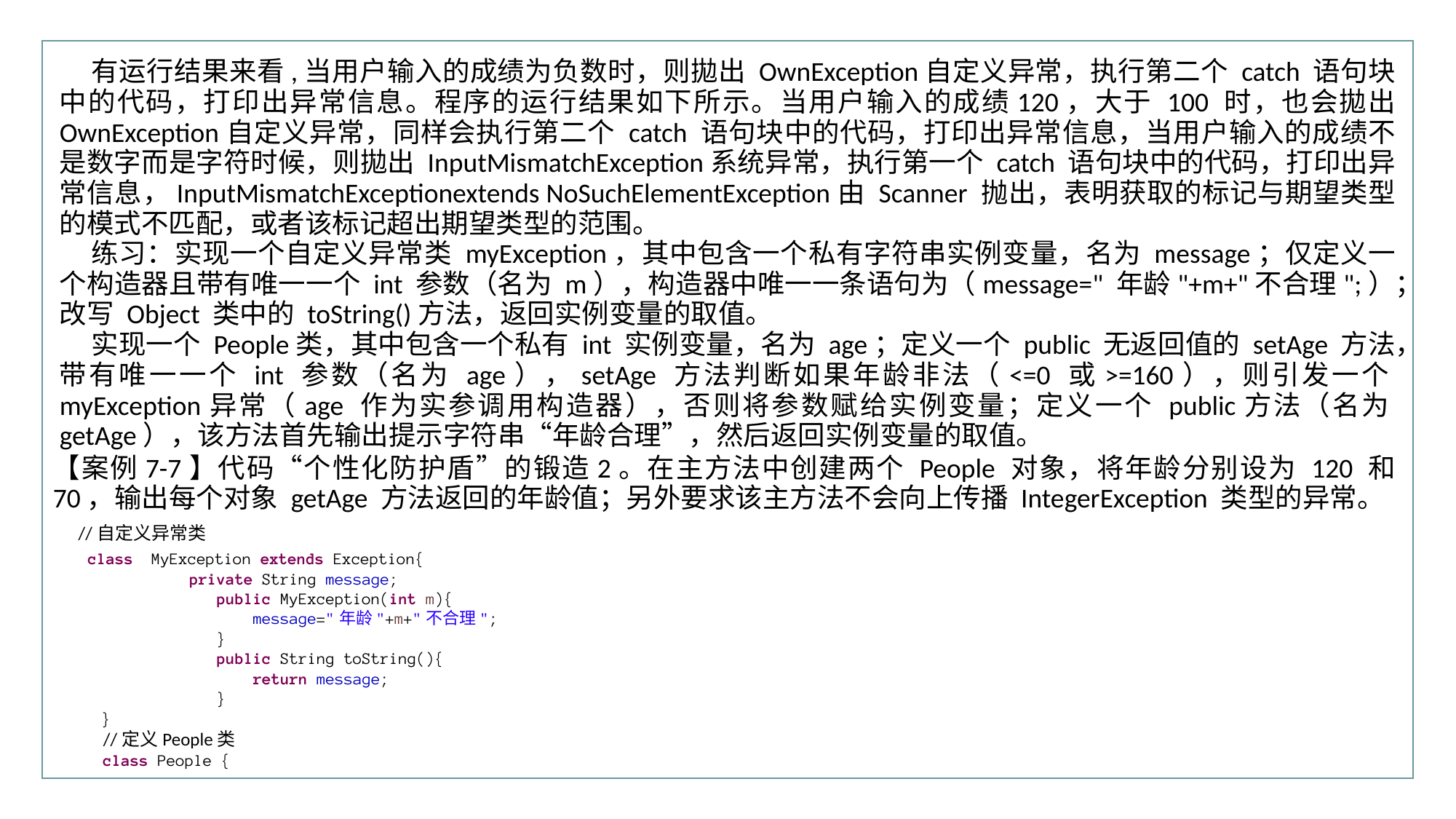

行业PPT模板http://www.XX.com/hangye/

有运行结果来看,当用户输入的成绩为负数时，则拋出 OwnException自定义异常，执行第二个 catch 语句块中的代码，打印出异常信息。程序的运行结果如下所示。当用户输入的成绩120，大于 100 时，也会拋出 OwnException自定义异常，同样会执行第二个 catch 语句块中的代码，打印出异常信息，当用户输入的成绩不是数字而是字符时候，则拋出 InputMismatchException系统异常，执行第一个 catch 语句块中的代码，打印出异常信息，InputMismatchExceptionextends NoSuchElementException由 Scanner 抛出，表明获取的标记与期望类型的模式不匹配，或者该标记超出期望类型的范围。
练习：实现一个自定义异常类 myException，其中包含一个私有字符串实例变量，名为 message；仅定义一个构造器且带有唯一一个 int 参数（名为 m），构造器中唯一一条语句为（message=" 年龄"+m+"不合理";）；改写 Object 类中的 toString()方法，返回实例变量的取值。
实现一个 People类，其中包含一个私有 int 实例变量，名为 age；定义一个 public 无返回值的 setAge 方法，带有唯一一个 int 参数（名为 age），setAge 方法判断如果年龄非法（<=0 或>=160），则引发一个myException异常（age 作为实参调用构造器），否则将参数赋给实例变量；定义一个 public方法（名为getAge），该方法首先输出提示字符串“年龄合理”，然后返回实例变量的取值。
【案例7-7】代码“个性化防护盾”的锻造2。在主方法中创建两个 People 对象，将年龄分别设为 120 和 70，输出每个对象 getAge 方法返回的年龄值；另外要求该主方法不会向上传播 IntegerException 类型的异常。
 //自定义异常类
    class  MyException extends Exception{
	 private String message;
	    public MyException(int m){
	        message="年龄"+m+"不合理";
	    }
	    public String toString(){
	        return message;
	    }
}
//定义People类
class People {